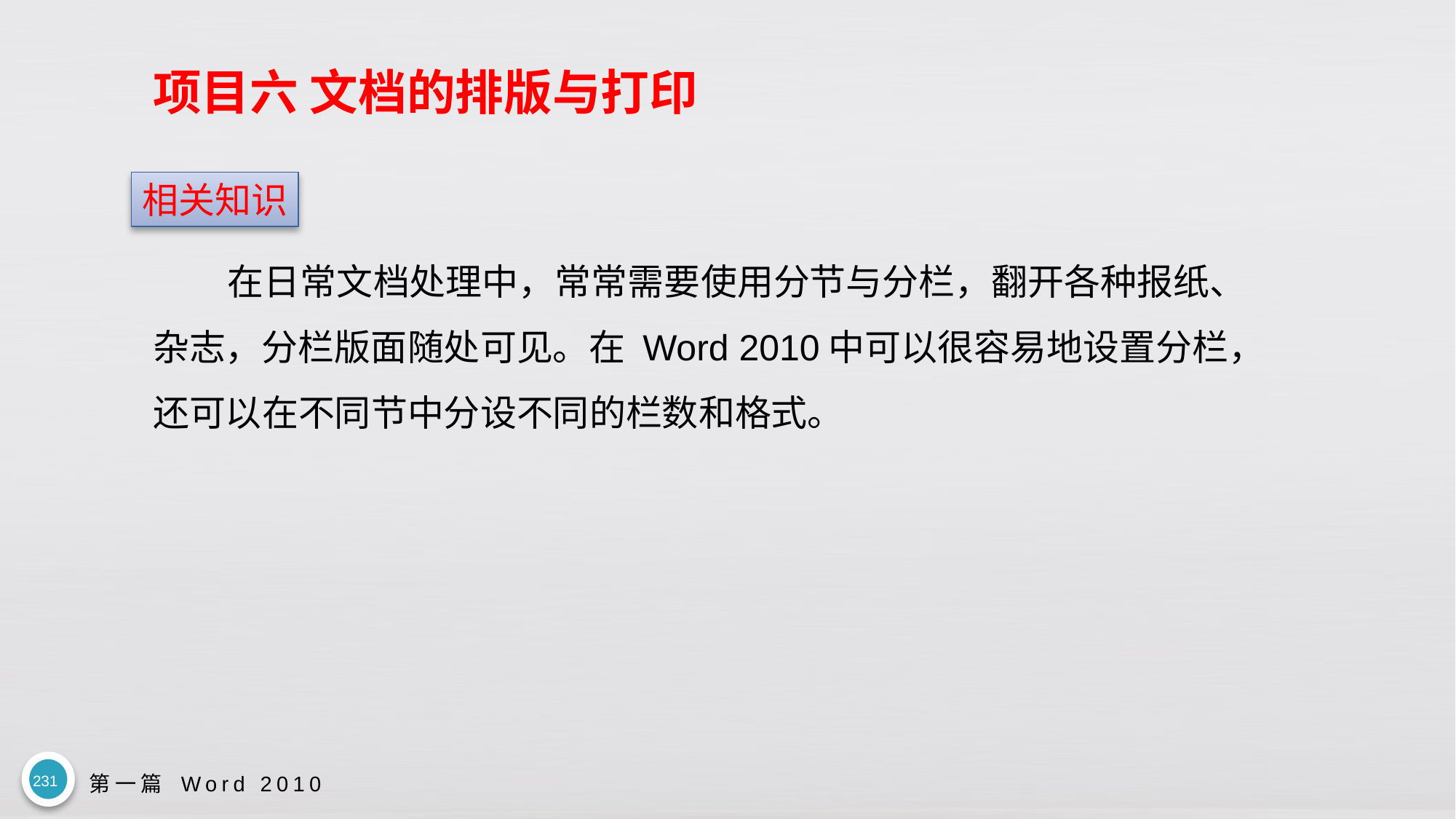

# 项目六 文档的排版与打印
相关知识
在日常文档处理中，常常需要使用分节与分栏，翻开各种报纸、杂志，分栏版面随处可见。在 Word 2010中可以很容易地设置分栏，还可以在不同节中分设不同的栏数和格式。
231